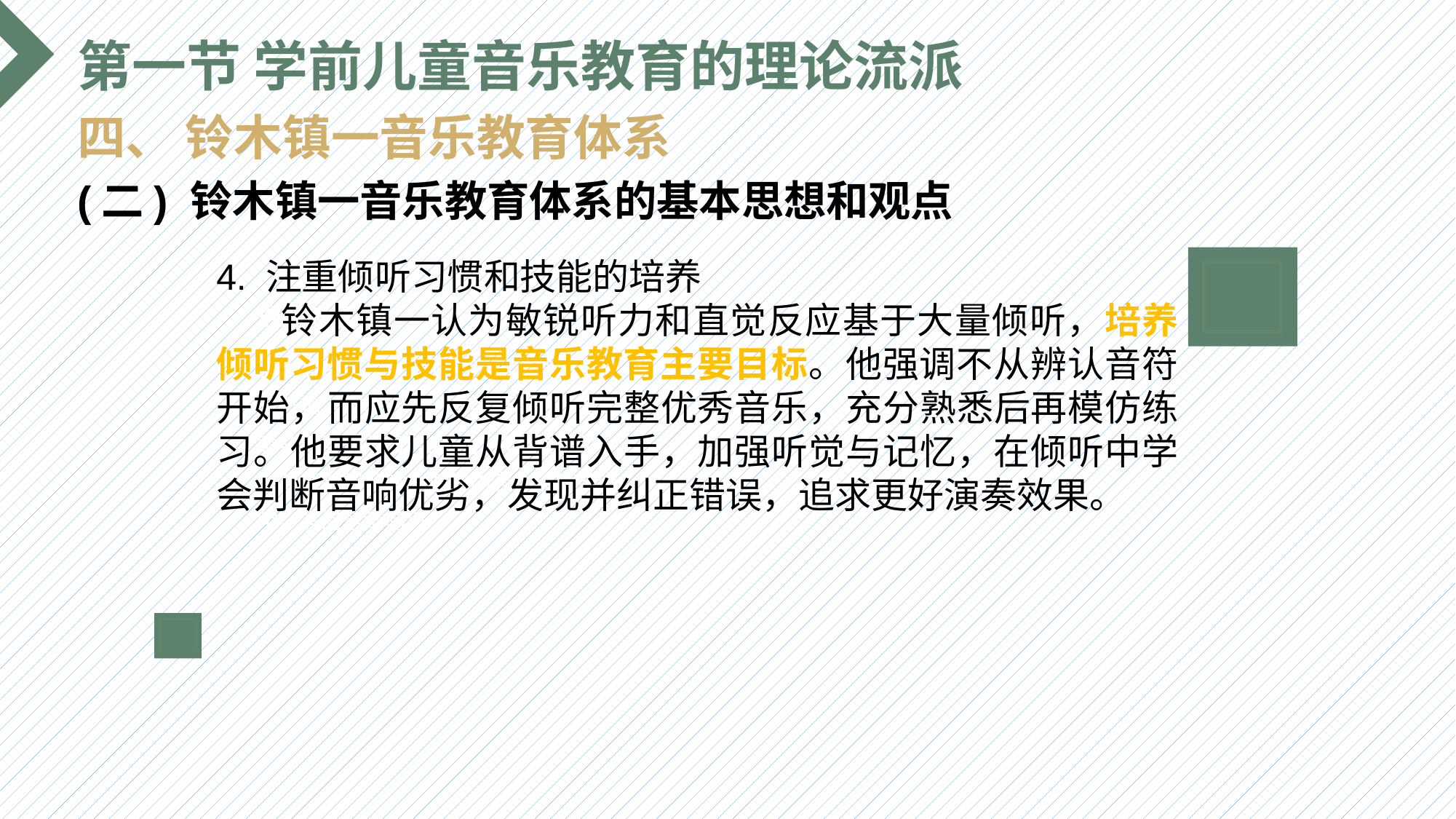

第一节 学前儿童音乐教育的理论流派
四、 铃木镇一音乐教育体系
(二) 铃木镇一音乐教育体系的基本思想和观点

4. 注重倾听习惯和技能的培养
      铃木镇一认为敏锐听力和直觉反应基于大量倾听，培养倾听习惯与技能是音乐教育主要目标。他强调不从辨认音符开始，而应先反复倾听完整优秀音乐，充分熟悉后再模仿练习。他要求儿童从背谱入手，加强听觉与记忆，在倾听中学会判断音响优劣，发现并纠正错误，追求更好演奏效果。

选题背景
输入您的内容，请简要说明，言简意赅即可输入您的内容，请简要说明，言简意赅即可输入您的内容，请简要说明，言简意赅即可输入您的内容，请简要说明，言简意赅即可